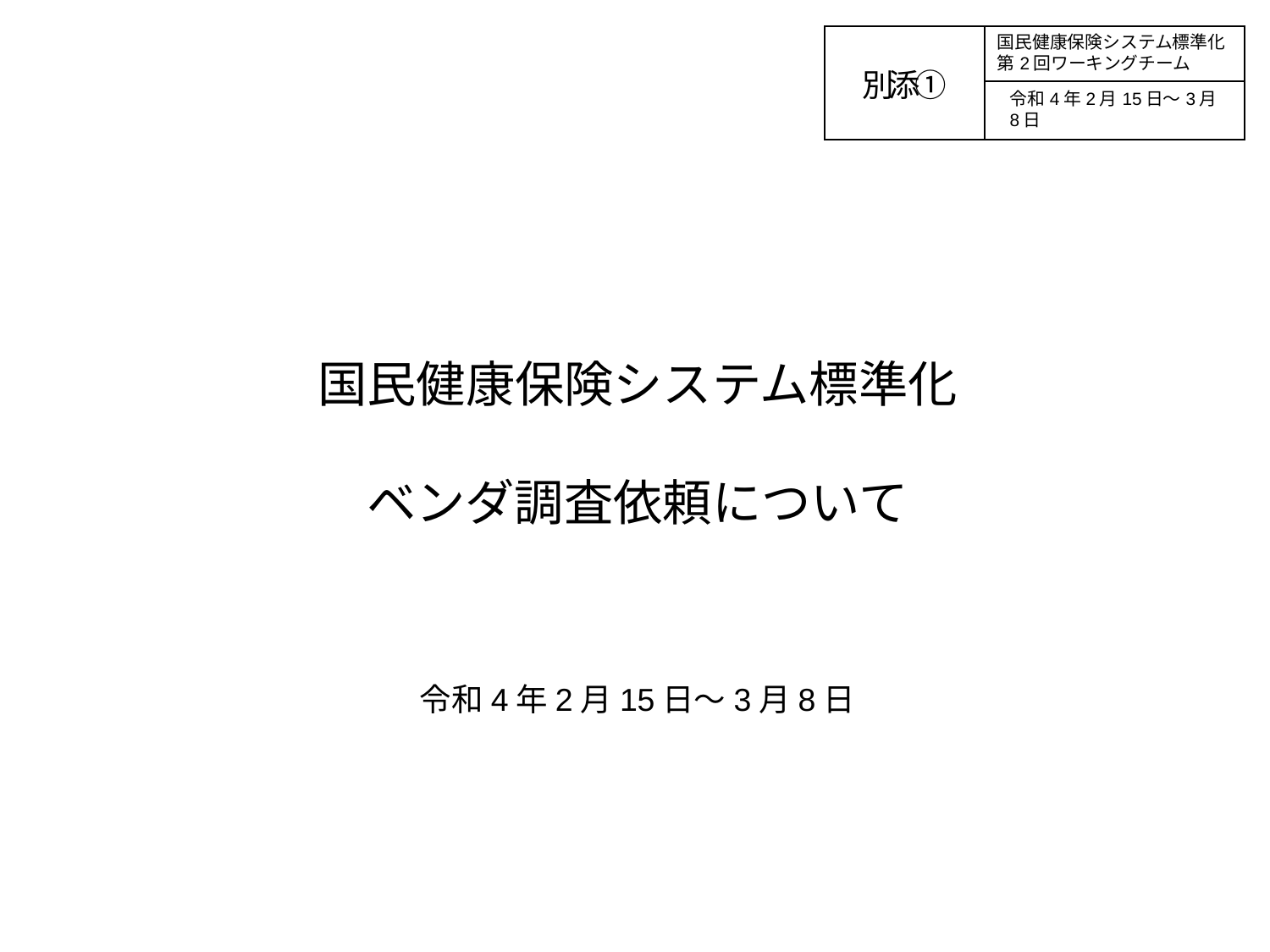

| 別添① | 国民健康保険システム標準化 第2回ワーキングチーム |
| --- | --- |
|  | 令和4年2月15日～3月8日 |
国民健康保険システム標準化

ベンダ調査依頼について
令和4年2月15日～3月8日